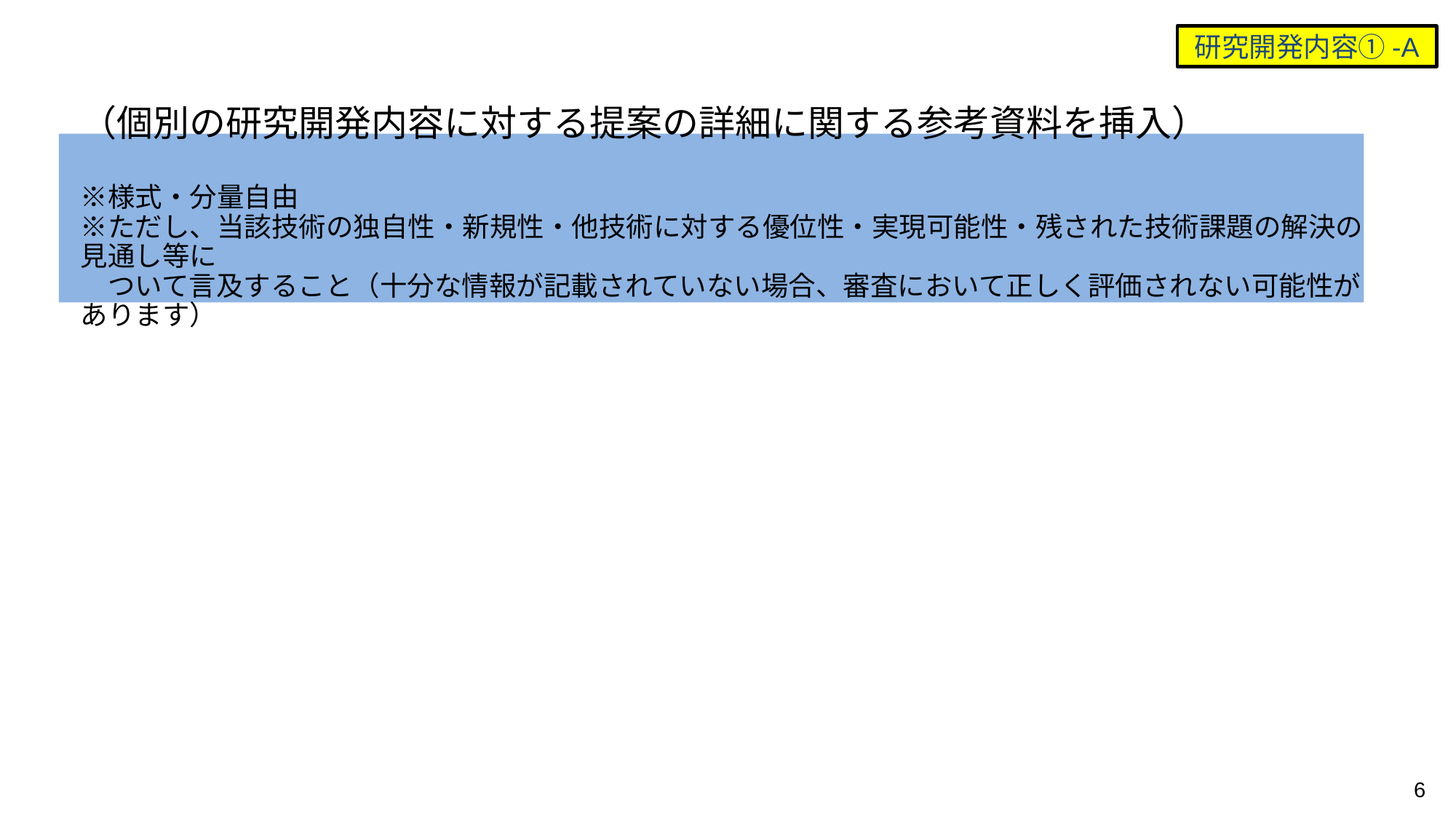

研究開発内容①-A
# （個別の研究開発内容に対する提案の詳細に関する参考資料を挿入） ※様式・分量自由 ※ただし、当該技術の独自性・新規性・他技術に対する優位性・実現可能性・残された技術課題の解決の見通し等に 　ついて言及すること（十分な情報が記載されていない場合、審査において正しく評価されない可能性があります）